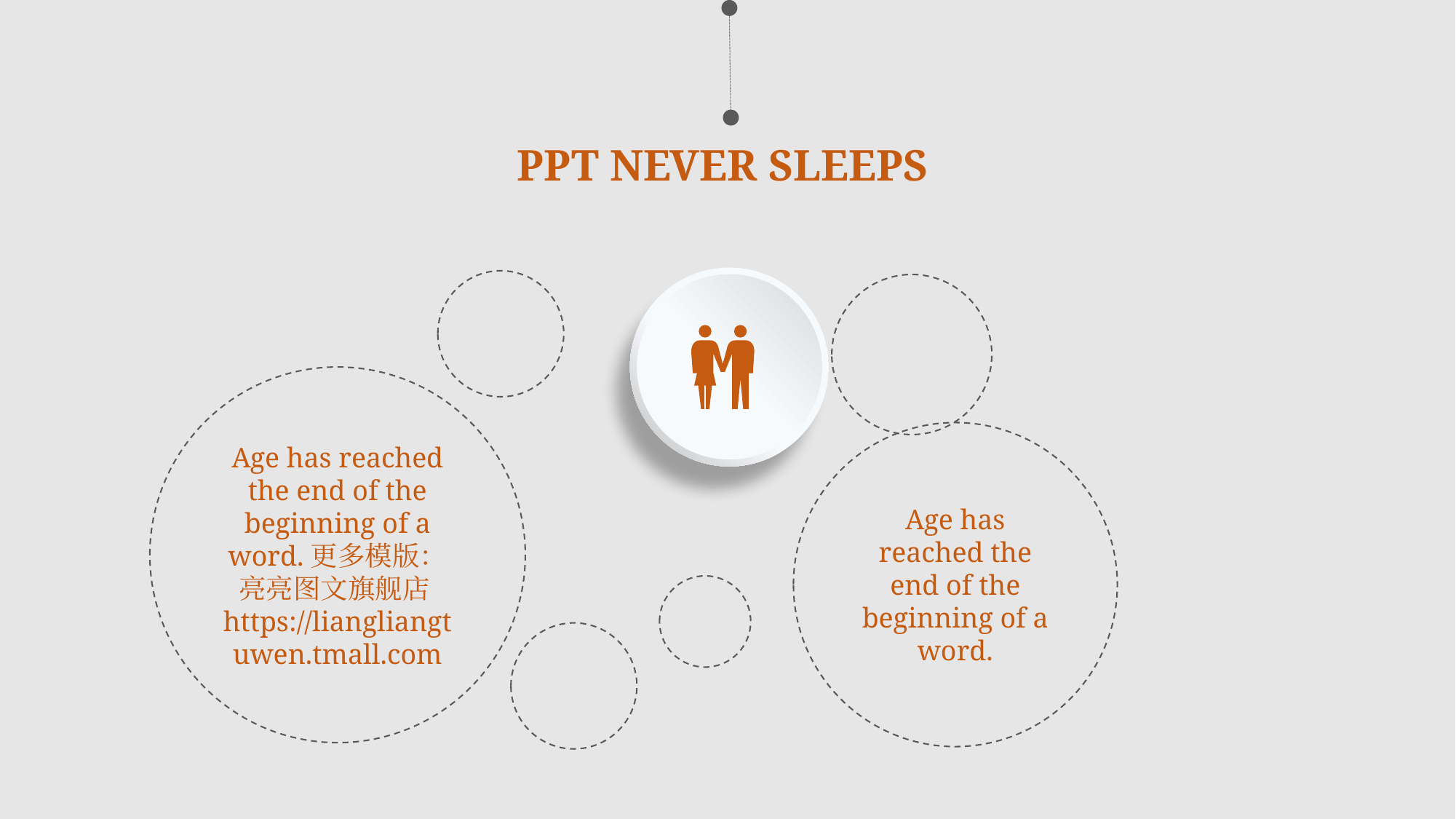

PPT NEVER SLEEPS

Age has reached the end of the beginning of a word.更多模版：亮亮图文旗舰店https://liangliangtuwen.tmall.com
Age has reached the end of the beginning of a word.